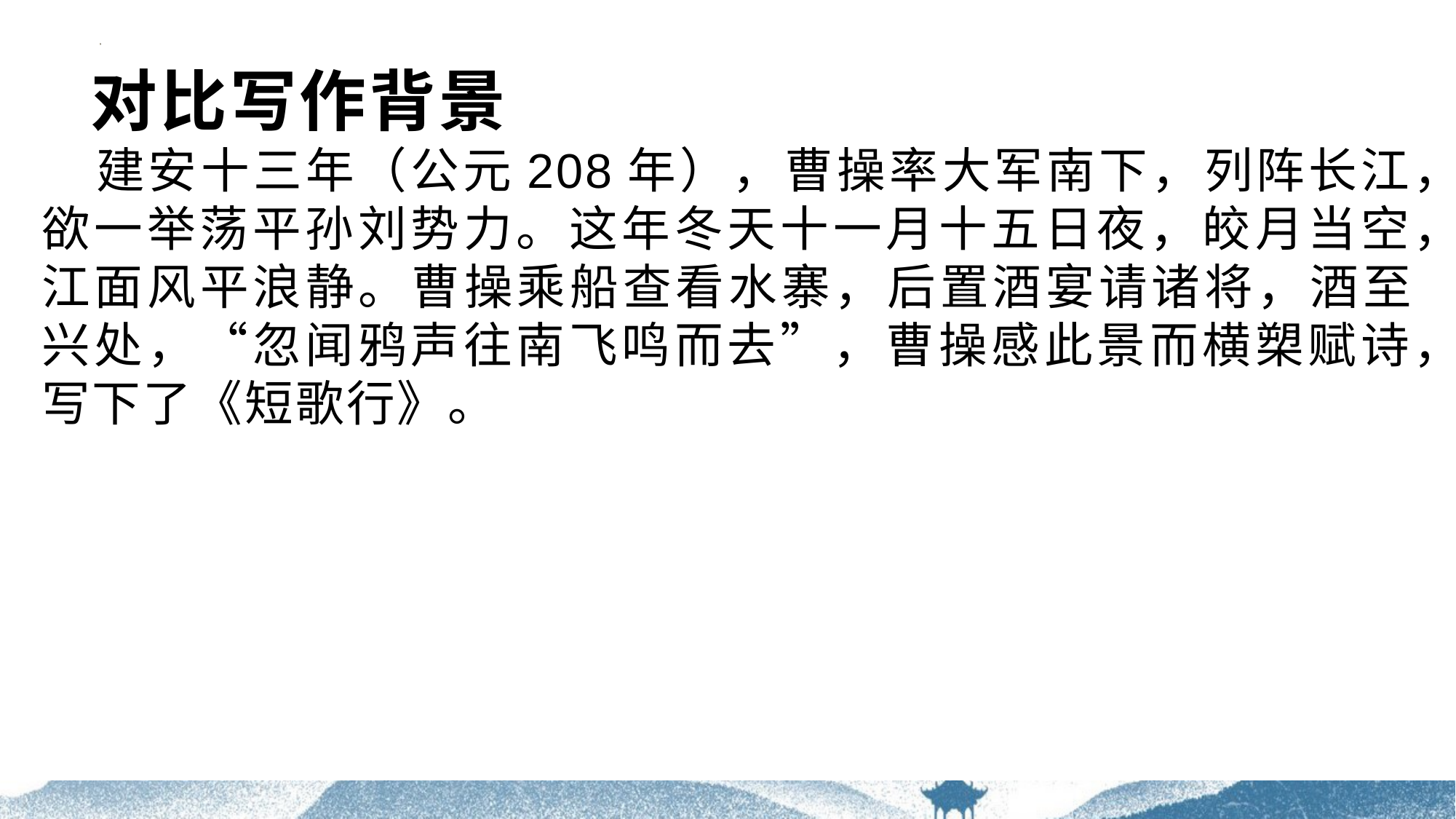

# 对比写作背景
建安十三年（公元208年），曹操率大军南下，列阵长江，欲一举荡平孙刘势力。这年冬天十一月十五日夜，皎月当空，江面风平浪静。曹操乘船查看水寨，后置酒宴请诸将，酒至兴处，“忽闻鸦声往南飞鸣而去”，曹操感此景而横槊赋诗，写下了《短歌行》。